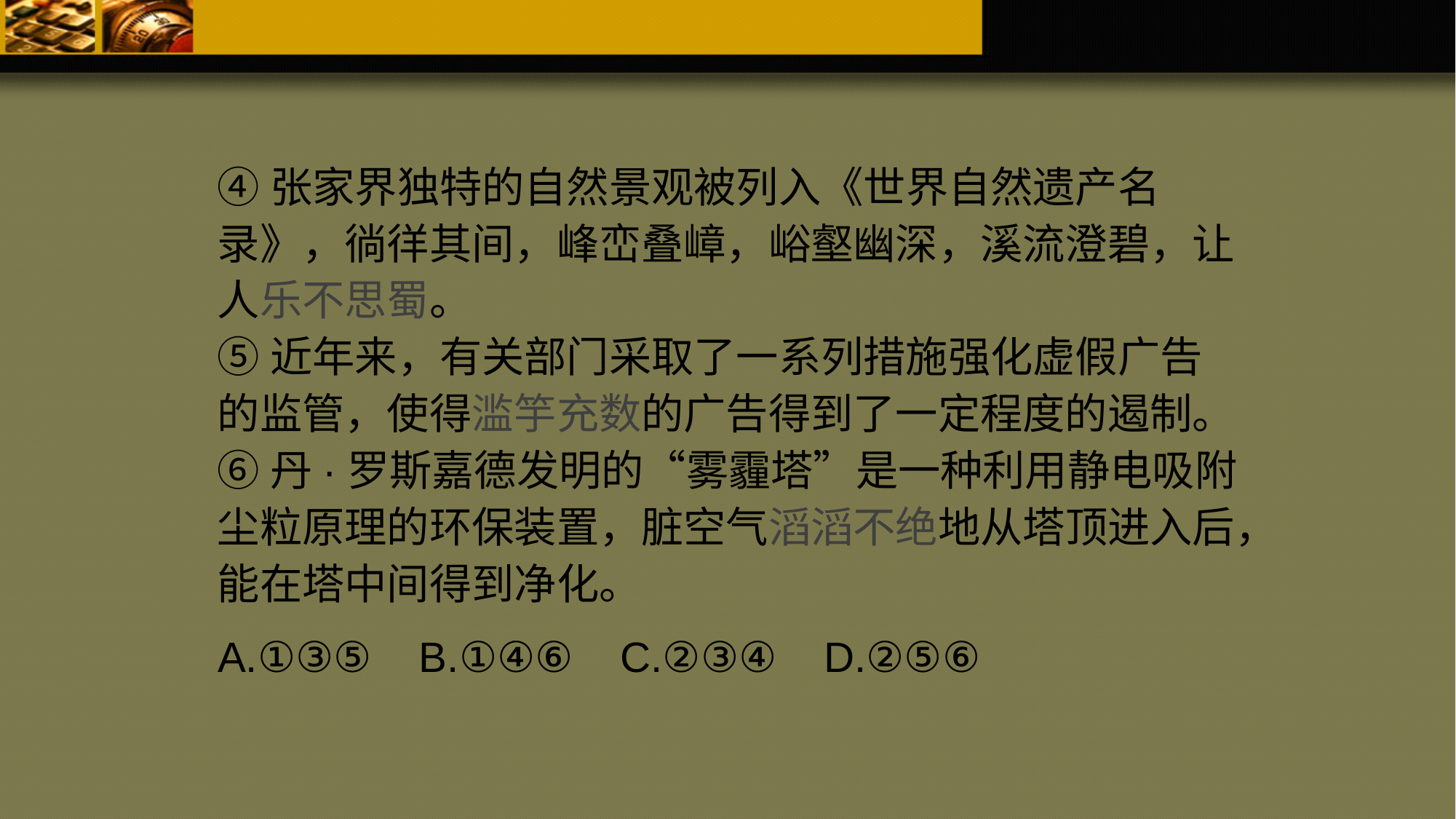

④张家界独特的自然景观被列入《世界自然遗产名录》，徜徉其间，峰峦叠嶂，峪壑幽深，溪流澄碧，让人乐不思蜀。
⑤近年来，有关部门采取了一系列措施强化虚假广告的监管，使得滥竽充数的广告得到了一定程度的遏制。
⑥丹·罗斯嘉德发明的“雾霾塔”是一种利用静电吸附尘粒原理的环保装置，脏空气滔滔不绝地从塔顶进入后，能在塔中间得到净化。
A.①③⑤    B.①④⑥    C.②③④    D.②⑤⑥